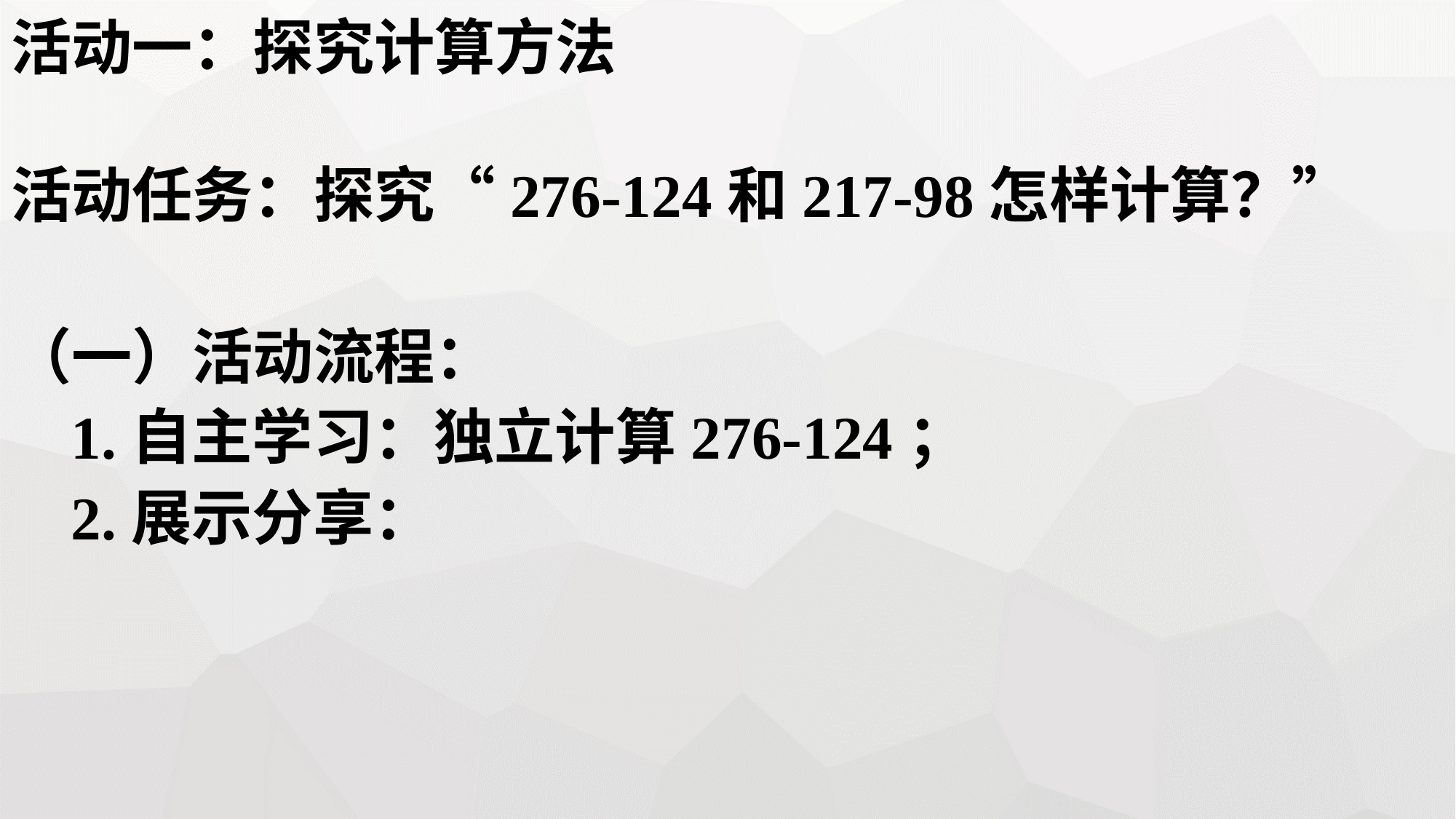

活动一：探究计算方法

活动任务：探究“276-124和217-98怎样计算？”

（一）活动流程：
    1.自主学习：独立计算276-124；
    2.展示分享：